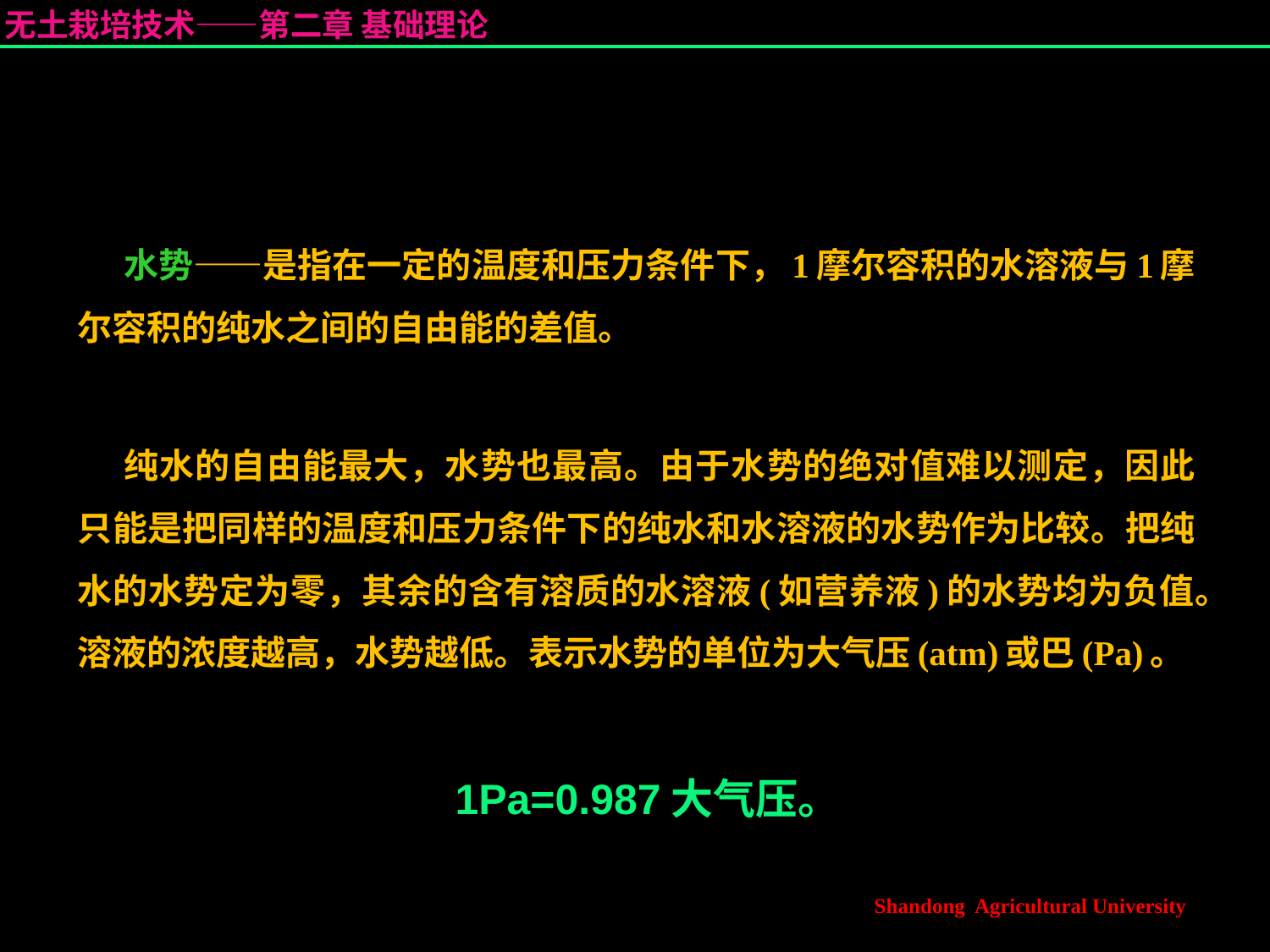

水势——是指在一定的温度和压力条件下，1摩尔容积的水溶液与1摩尔容积的纯水之间的自由能的差值。

纯水的自由能最大，水势也最高。由于水势的绝对值难以测定，因此只能是把同样的温度和压力条件下的纯水和水溶液的水势作为比较。把纯水的水势定为零，其余的含有溶质的水溶液(如营养液)的水势均为负值。溶液的浓度越高，水势越低。表示水势的单位为大气压(atm)或巴(Pa)。

1Pa=0.987大气压。